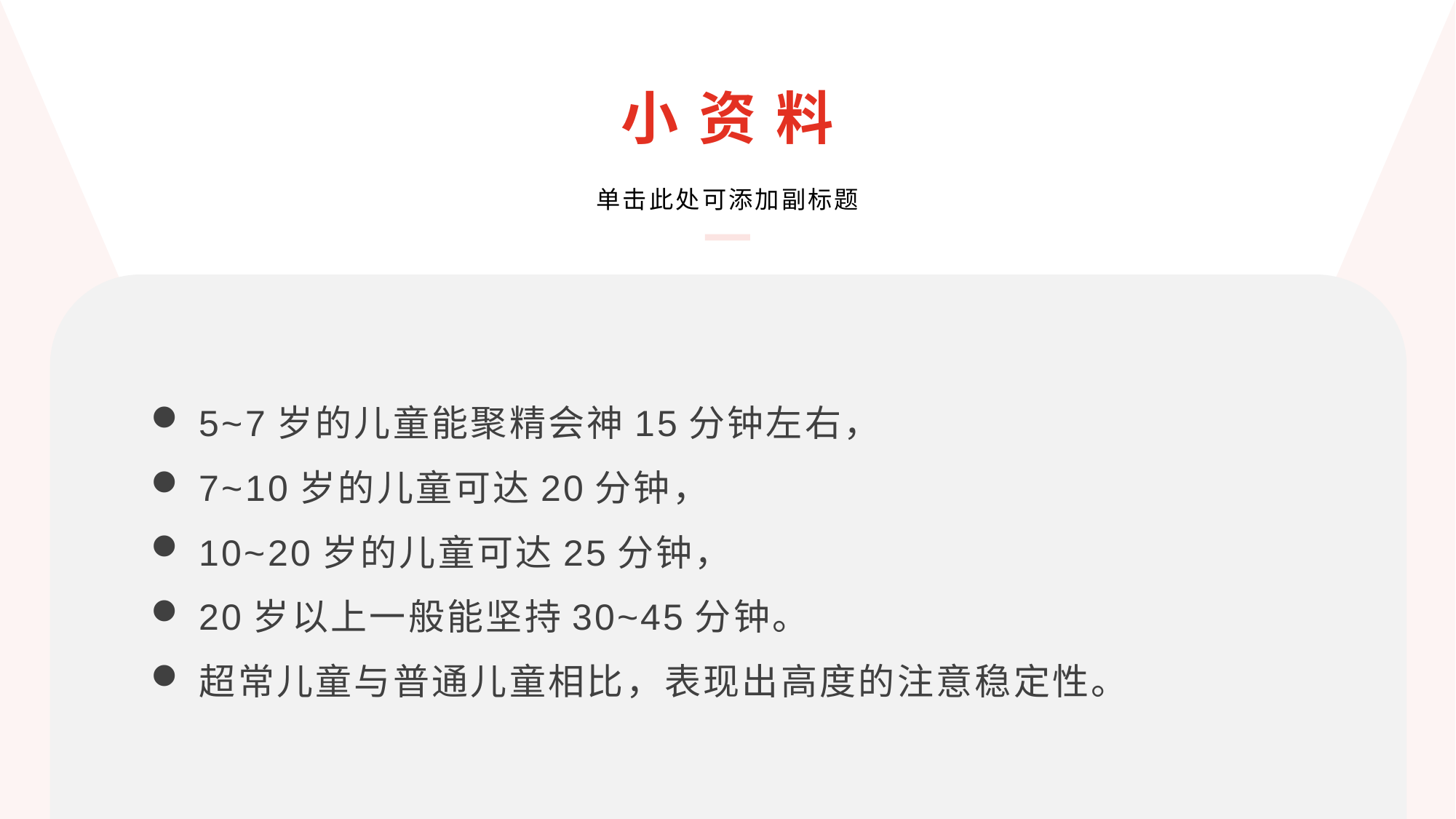

小 资 料
单击此处可添加副标题

5~7岁的儿童能聚精会神15分钟左右，
7~10岁的儿童可达20分钟，
10~20岁的儿童可达25分钟，
20岁以上一般能坚持30~45分钟。
超常儿童与普通儿童相比，表现出高度的注意稳定性。